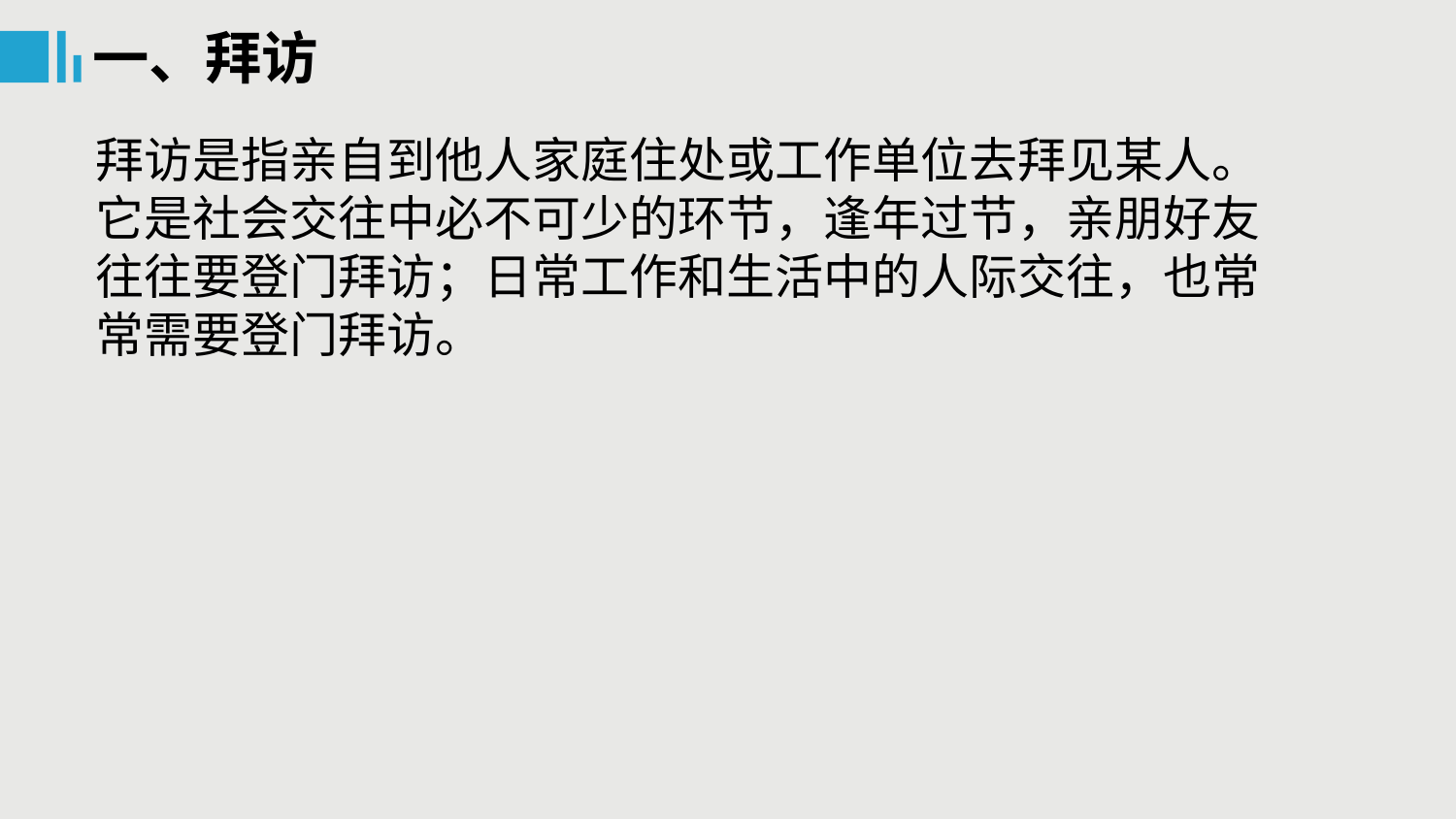

一、拜访

拜访是指亲自到他人家庭住处或工作单位去拜见某人。它是社会交往中必不可少的环节，逢年过节，亲朋好友往往要登门拜访；日常工作和生活中的人际交往，也常常需要登门拜访。